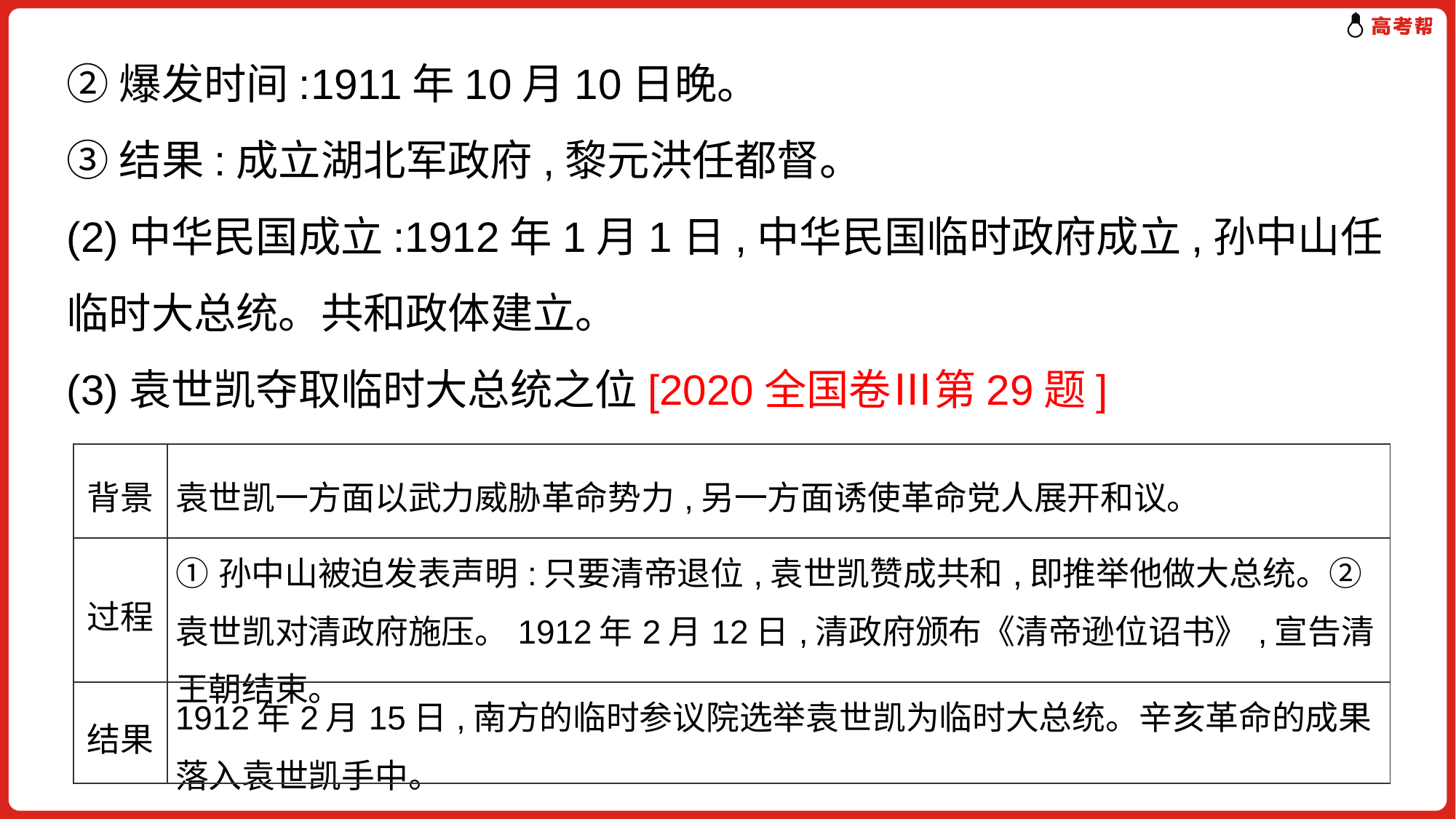

②爆发时间:1911年10月10日晚。
③结果:成立湖北军政府,黎元洪任都督。
(2)中华民国成立:1912年1月1日,中华民国临时政府成立,孙中山任临时大总统。共和政体建立。
(3)袁世凯夺取临时大总统之位[2020全国卷Ⅲ第29题]
| 背景 | 袁世凯一方面以武力威胁革命势力,另一方面诱使革命党人展开和议。 |
| --- | --- |
| 过程 | ①孙中山被迫发表声明:只要清帝退位,袁世凯赞成共和,即推举他做大总统。②袁世凯对清政府施压。1912年2月12日,清政府颁布《清帝逊位诏书》,宣告清王朝结束。 |
| 结果 | 1912年2月15日,南方的临时参议院选举袁世凯为临时大总统。辛亥革命的成果落入袁世凯手中。 |